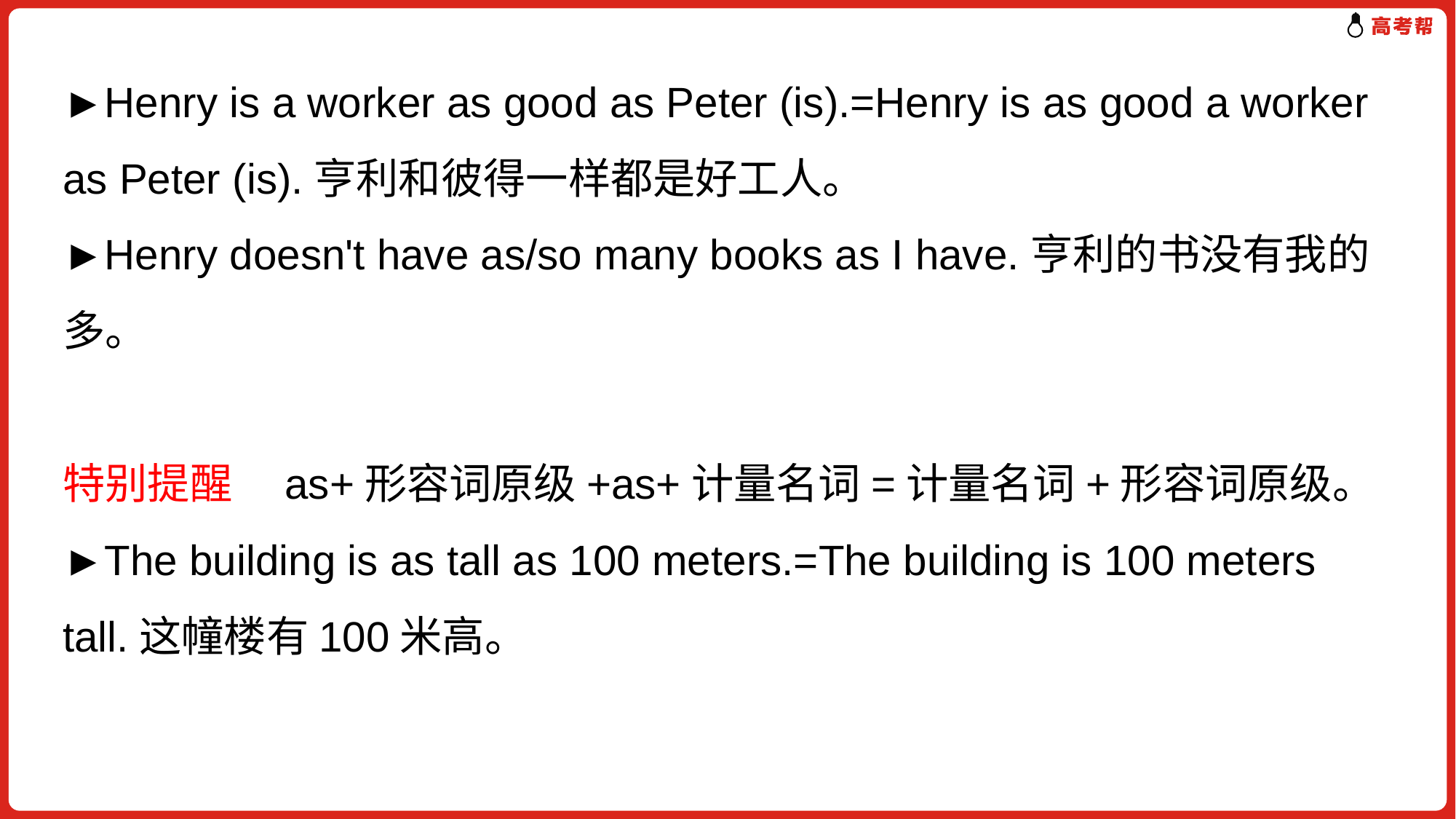

►Henry is a worker as good as Peter (is).=Henry is as good a worker as Peter (is).亨利和彼得一样都是好工人。
►Henry doesn't have as/so many books as I have.亨利的书没有我的多。

特别提醒　as+形容词原级+as+计量名词=计量名词+形容词原级。
►The building is as tall as 100 meters.=The building is 100 meters tall.这幢楼有100米高。